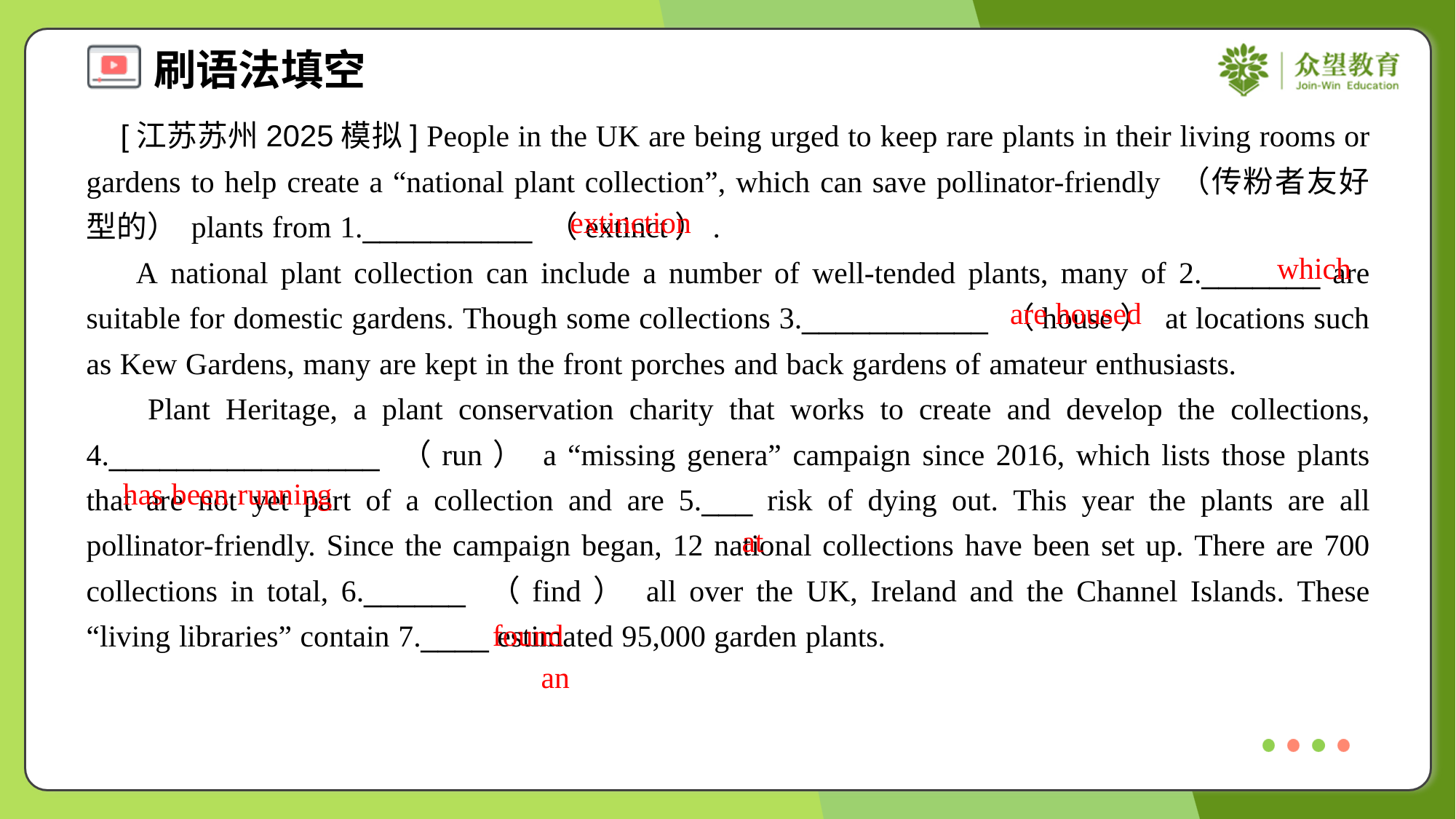

[江苏苏州2025模拟] People in the UK are being urged to keep rare plants in their living rooms or gardens to help create a “national plant collection”, which can save pollinator-friendly （传粉者友好型的） plants from 1.__________ （extinct）.
    A national plant collection can include a number of well-tended plants, many of 2._______ are suitable for domestic gardens. Though some collections 3.___________ （house） at locations such as Kew Gardens, many are kept in the front porches and back gardens of amateur enthusiasts.
    Plant Heritage, a plant conservation charity that works to create and develop the collections, 4.________________ （run） a “missing genera” campaign since 2016, which lists those plants that are not yet part of a collection and are 5.___ risk of dying out. This year the plants are all pollinator-friendly. Since the campaign began, 12 national collections have been set up. There are 700 collections in total, 6.______ （find） all over the UK, Ireland and the Channel Islands. These “living libraries” contain 7.____ estimated 95,000 garden plants.

extinction
which
are housed
has been running
at
found
an